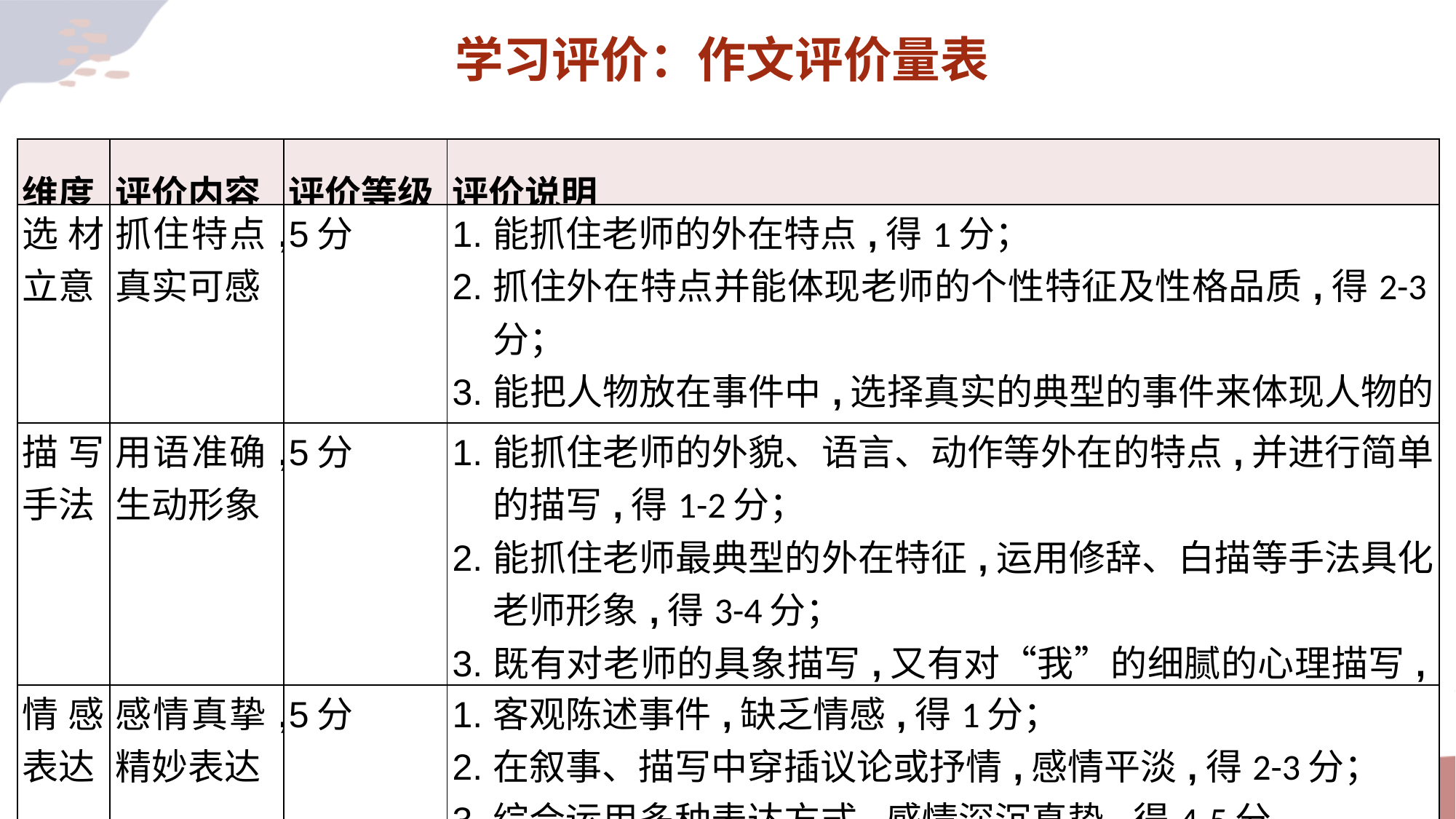

学习评价：作文评价量表
| 维度 | 评价内容 | 评价等级 | 评价说明 |
| --- | --- | --- | --- |
| 选材立意 | 抓住特点, 真实可感 | 5分 | 能抓住老师的外在特点,得1分； 抓住外在特点并能体现老师的个性特征及性格品质,得2-3分； 能把人物放在事件中,选择真实的典型的事件来体现人物的内在品质,塑造老师形象,展现老师魅力,得4-5分。 |
| 描写手法 | 用语准确, 生动形象 | 5分 | 能抓住老师的外貌、语言、动作等外在的特点,并进行简单的描写,得1-2分； 能抓住老师最典型的外在特征,运用修辞、白描等手法具化老师形象,得3-4分； 既有对老师的具象描写,又有对“我”的细腻的心理描写,得5分。 |
| 情感表达 | 感情真挚, 精妙表达 | 5分 | 客观陈述事件,缺乏情感,得1分； 在叙事、描写中穿插议论或抒情,感情平淡,得2-3分； 综合运用多种表达方式,感情深沉真挚,得4-5分。 |